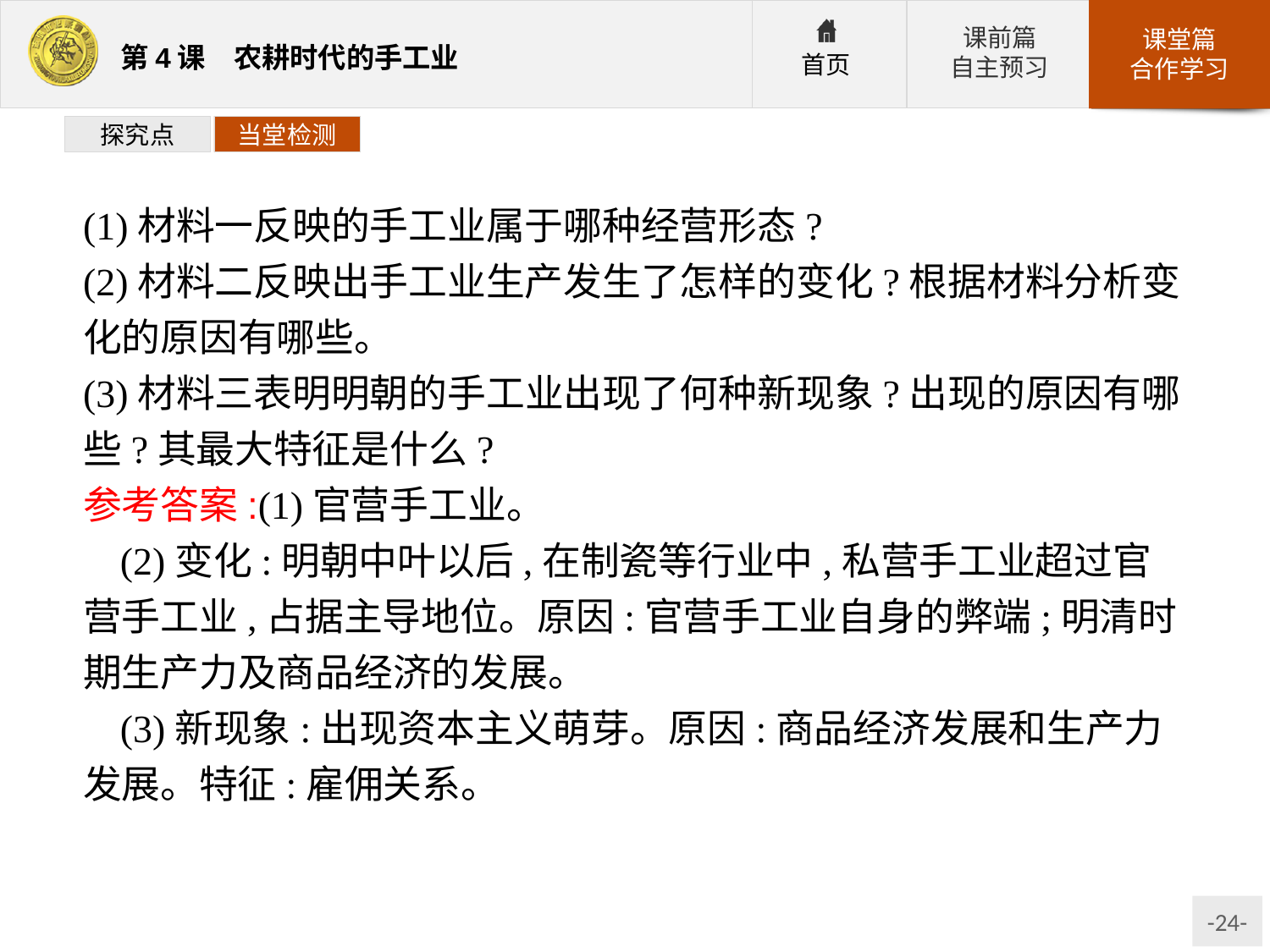

探究点
当堂检测
(1)材料一反映的手工业属于哪种经营形态?
(2)材料二反映出手工业生产发生了怎样的变化?根据材料分析变化的原因有哪些。
(3)材料三表明明朝的手工业出现了何种新现象?出现的原因有哪些?其最大特征是什么?
参考答案:(1)官营手工业。
(2)变化:明朝中叶以后,在制瓷等行业中,私营手工业超过官营手工业,占据主导地位。原因:官营手工业自身的弊端;明清时期生产力及商品经济的发展。
(3)新现象:出现资本主义萌芽。原因:商品经济发展和生产力发展。特征:雇佣关系。